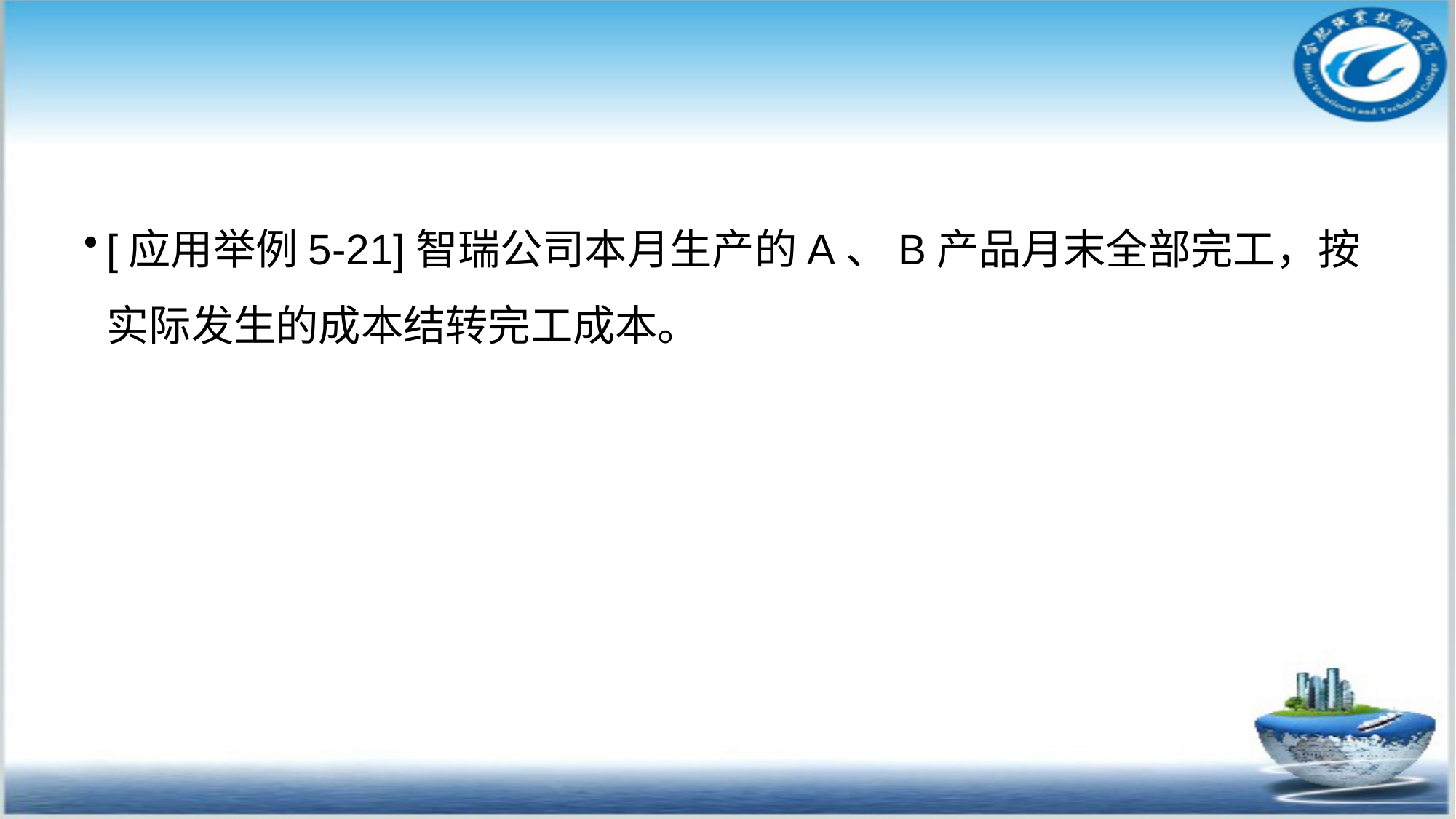

[应用举例5-21]智瑞公司本月生产的A、B产品月末全部完工，按实际发生的成本结转完工成本。